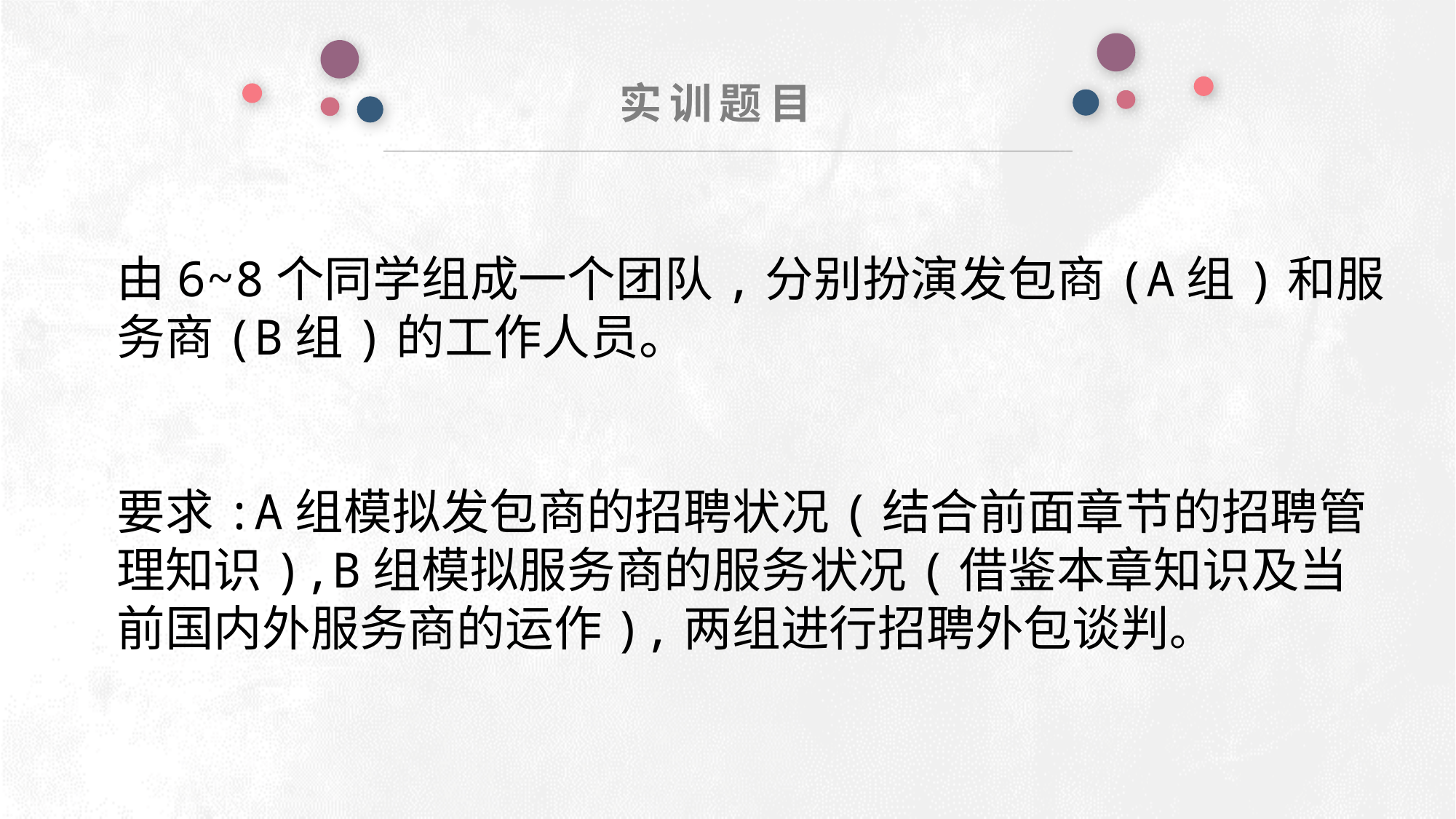

实训题目

由6~8个同学组成一个团队,分别扮演发包商(A组)和服务商(B组)的工作人员。

要求:A组模拟发包商的招聘状况(结合前面章节的招聘管理知识),B组模拟服务商的服务状况(借鉴本章知识及当前国内外服务商的运作),两组进行招聘外包谈判。
e7d195523061f1c0deeec63e560781cfd59afb0ea006f2a87ABB68BF51EA6619813959095094C18C62A12F549504892A4AAA8C1554C6663626E05CA27F281A14E6983772AFC3FB97135759321DEA3D70CCCB10945EC5A0322096E752803368C2184698845E3CCD6DB7F651295A8E4F3FDC19EA64A2B4A4AC1434B55AAE41CF0BF61B375C23F3039959E085EE760725AA